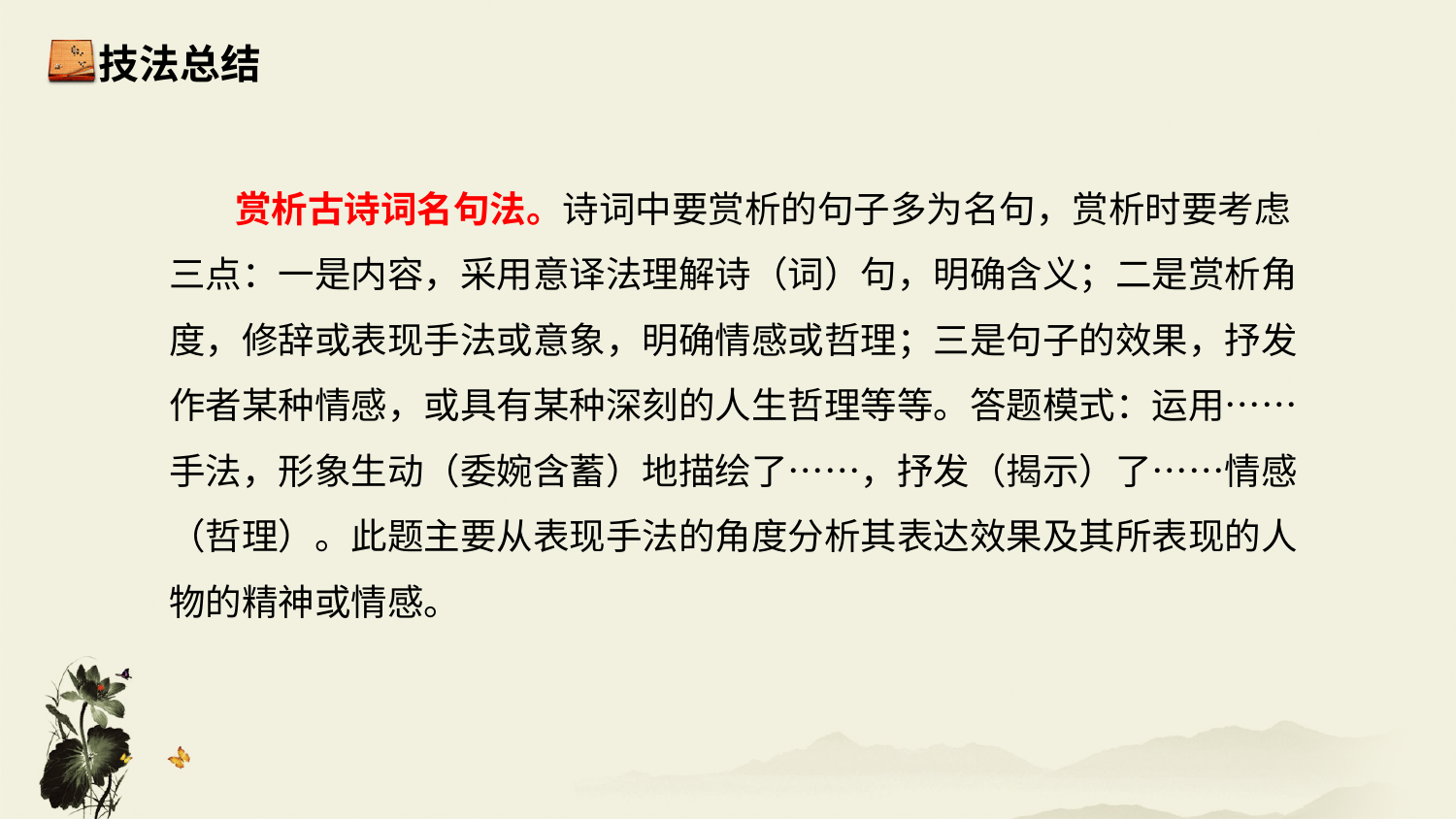

技法总结
       赏析古诗词名句法。诗词中要赏析的句子多为名句，赏析时要考虑三点：一是内容，采用意译法理解诗（词）句，明确含义；二是赏析角度，修辞或表现手法或意象，明确情感或哲理；三是句子的效果，抒发作者某种情感，或具有某种深刻的人生哲理等等。答题模式：运用……手法，形象生动（委婉含蓄）地描绘了……，抒发（揭示）了……情感（哲理）。此题主要从表现手法的角度分析其表达效果及其所表现的人物的精神或情感。